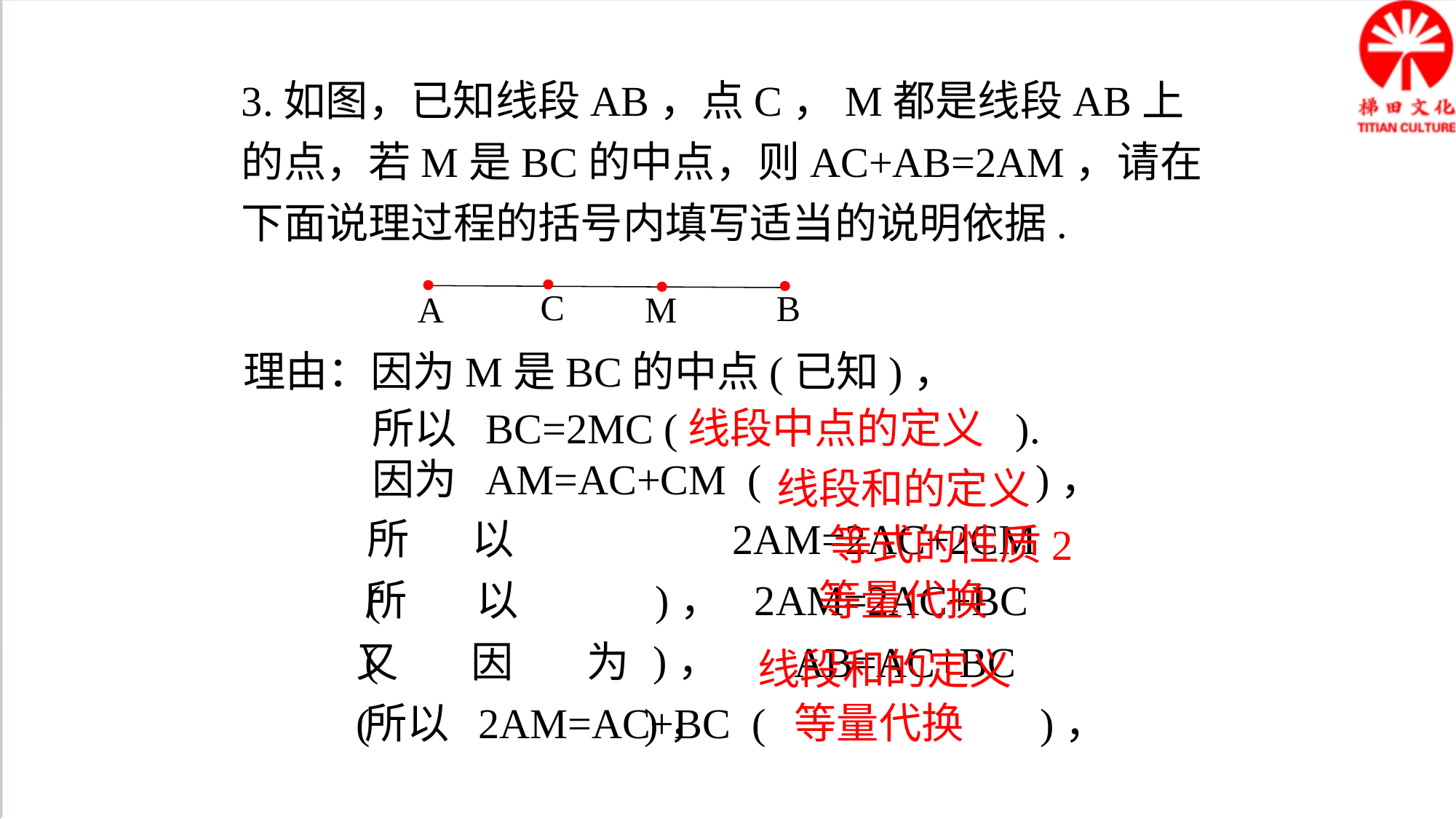

3.如图，已知线段AB，点C，M都是线段AB上的点，若M是BC的中点，则AC+AB=2AM，请在下面说理过程的括号内填写适当的说明依据.
C
B

M
A
理由：因为M是BC的中点(已知)，
所以  BC=2MC (                                ).
线段中点的定义
因为  AM=AC+CM  (                          )，
线段和的定义
所以  2AM=2AC+2CM  (                          )，
等式的性质2
所以  2AM=2AC+BC  (                          )，
等量代换
又因为 AB=AC+BC  (                          )，
线段和的定义
所以  2AM=AC+BC  (                          )，
等量代换